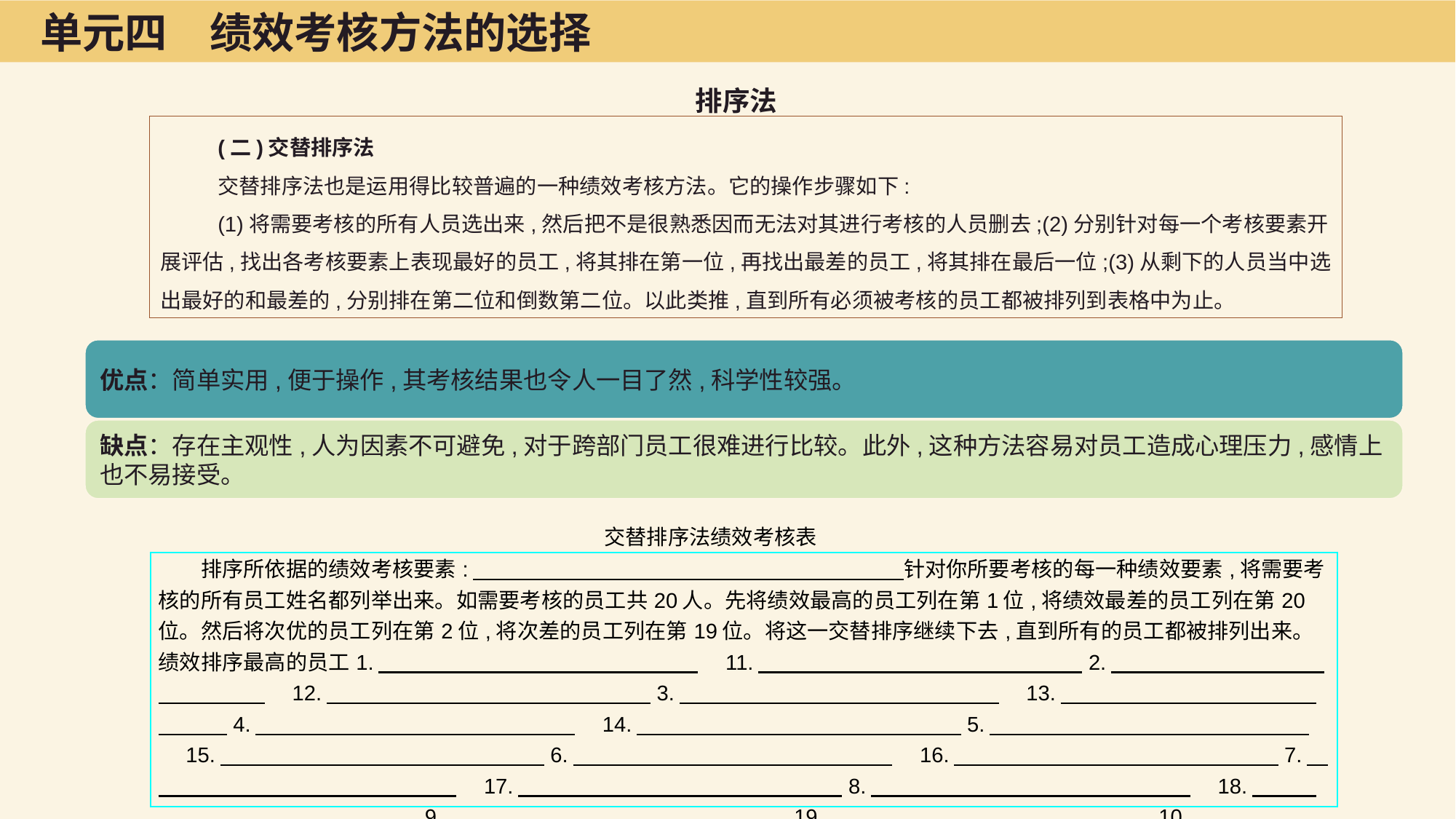

单元四　绩效考核方法的选择
排序法
(二)交替排序法
交替排序法也是运用得比较普遍的一种绩效考核方法。它的操作步骤如下:
(1)将需要考核的所有人员选出来,然后把不是很熟悉因而无法对其进行考核的人员删去;(2)分别针对每一个考核要素开展评估,找出各考核要素上表现最好的员工,将其排在第一位,再找出最差的员工,将其排在最后一位;(3)从剩下的人员当中选出最好的和最差的,分别排在第二位和倒数第二位。以此类推,直到所有必须被考核的员工都被排列到表格中为止。
优点：简单实用,便于操作,其考核结果也令人一目了然,科学性较强。
缺点：存在主观性,人为因素不可避免,对于跨部门员工很难进行比较。此外,这种方法容易对员工造成心理压力,感情上也不易接受。
交替排序法绩效考核表
| 排序所依据的绩效考核要素:　　　　　　　　　　　　　　　　　　　　 针对你所要考核的每一种绩效要素,将需要考核的所有员工姓名都列举出来。如需要考核的员工共20人。先将绩效最高的员工列在第1位,将绩效最差的员工列在第20位。然后将次优的员工列在第2位,将次差的员工列在第19位。将这一交替排序继续下去,直到所有的员工都被排列出来。绩效排序最高的员工1.　　　　　　　　　　　　　　　　11.　　　　　　　　　　　　　　　 2.　　　　　　　　　　　　　　　　12.　　　　　　　　　　　　　　　 3.　　　　　　　　　　　　　　　　13.　　　　　　　　　　　　　　　 4.　　　　　　　　　　　　　　　　14.　　　　　　　　　　　　　　　 5.　　　　　　　　　　　　　　　　15.　　　　　　　　　　　　　　　 6.　　　　　　　　　　　　　　　　16.　　　　　　　　　　　　　　　 7.　　　　　　　　　　　　　　　　17.　　　　　　　　　　　　　　　 8.　　　　　　　　　　　　　　　　18.　　　　　　　　　　　　　　　 9.　　　　　　　　　　　　　　　　19.　　　　　　　　　　　　　　　 10.　　　　　　　　　　　　　　 　20.　　　　　　　　　　　　　　　 绩效排序最低的员工 |
| --- |